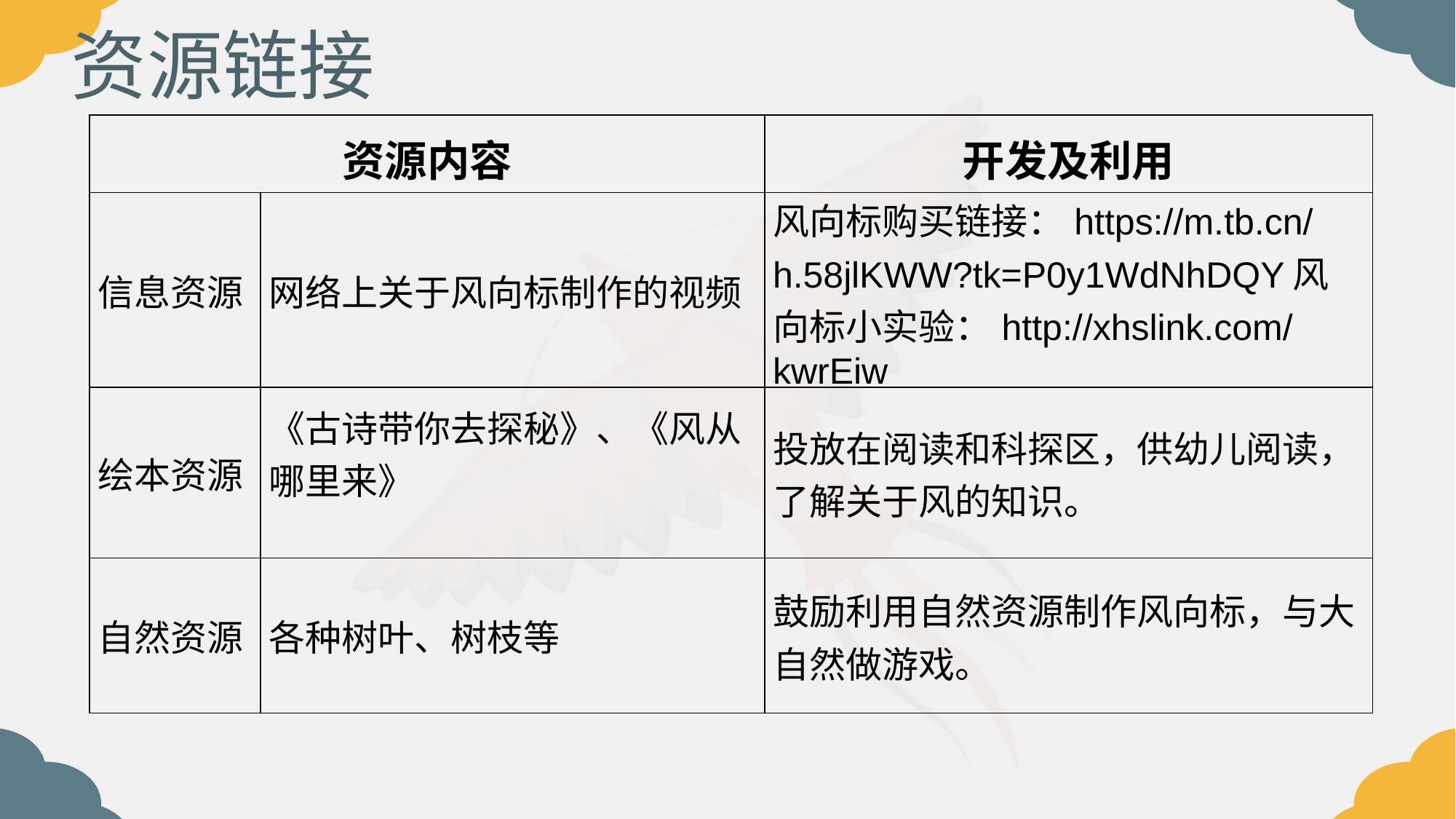

资源链接
| 资源内容 |  | 开发及利用 |
| --- | --- | --- |
| 信息资源 | 网络上关于风向标制作的视频 | 风向标购买链接：https://m.tb.cn/h.58jlKWW?tk=P0y1WdNhDQY风向标小实验：http://xhslink.com/kwrEiw |
| 绘本资源 | 《古诗带你去探秘》、《风从哪里来》 | 投放在阅读和科探区，供幼儿阅读，了解关于风的知识。 |
| 自然资源 | 各种树叶、树枝等 | 鼓励利用自然资源制作风向标，与大自然做游戏。 |